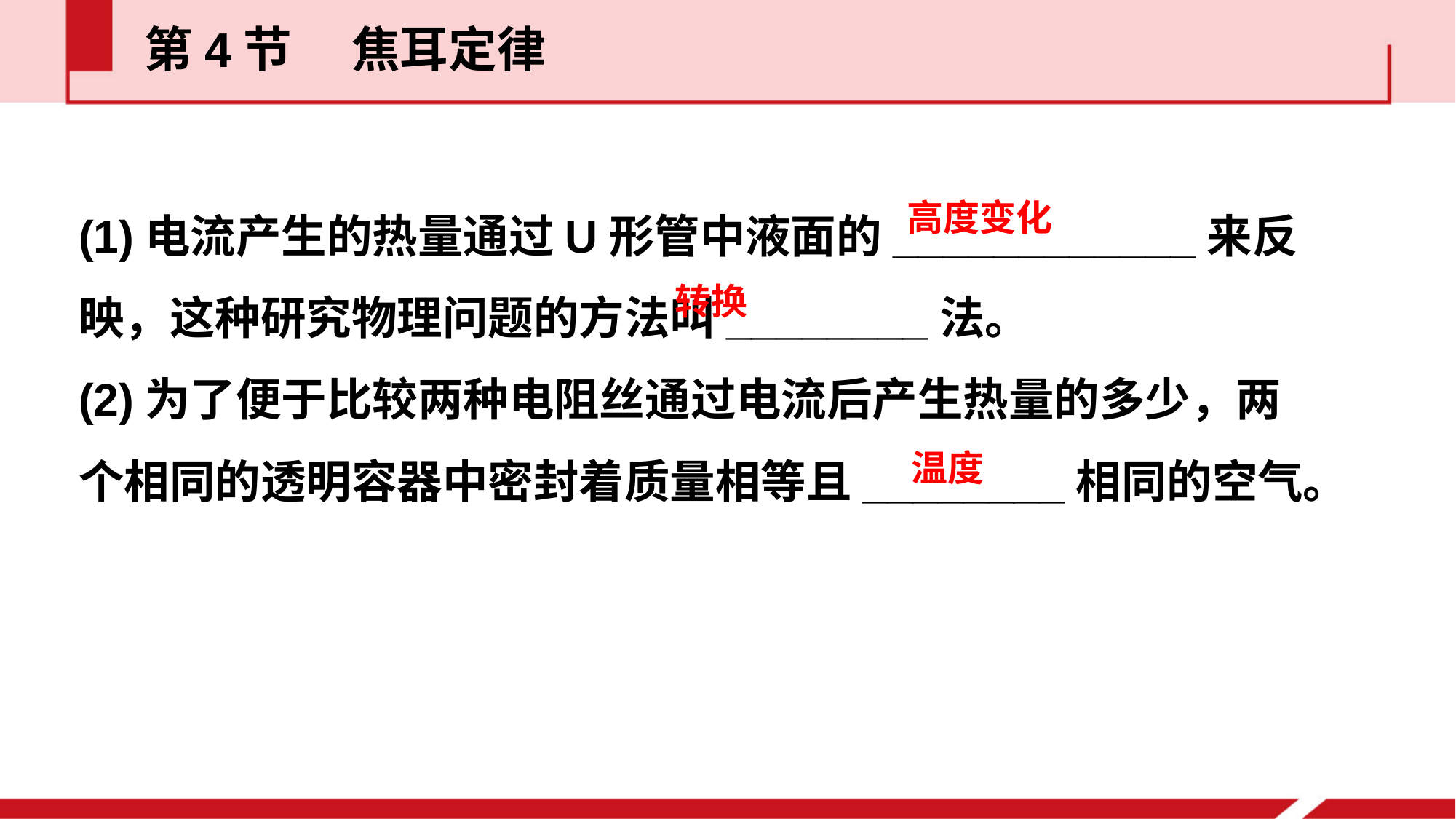

第4节  焦耳定律
(1)电流产生的热量通过U形管中液面的____________来反映，这种研究物理问题的方法叫________法。
(2)为了便于比较两种电阻丝通过电流后产生热量的多少，两个相同的透明容器中密封着质量相等且________相同的空气。
高度变化
转换
温度